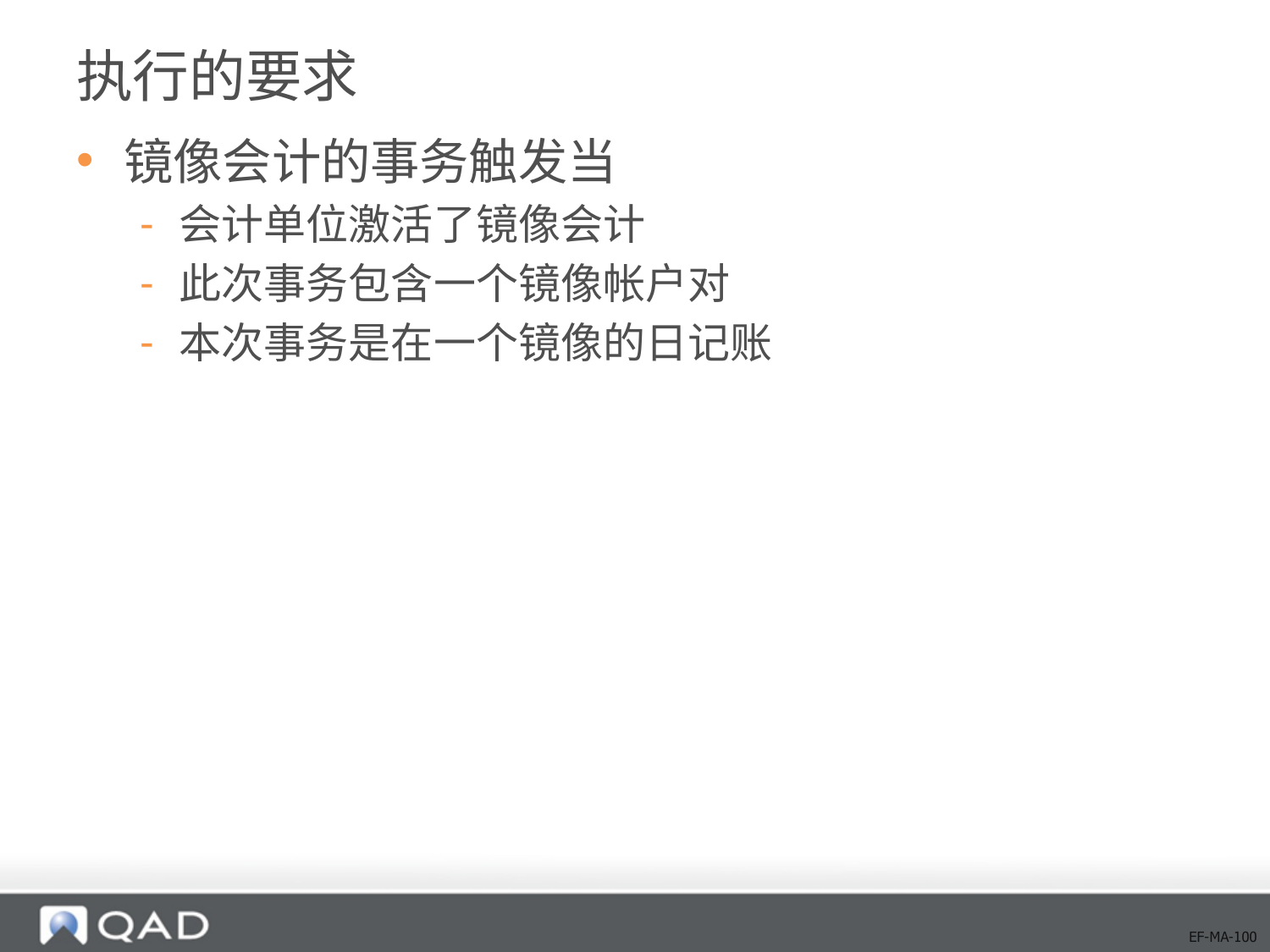

# 执行的要求
镜像会计的事务触发当
会计单位激活了镜像会计
此次事务包含一个镜像帐户对
本次事务是在一个镜像的日记账

EF-MA-100